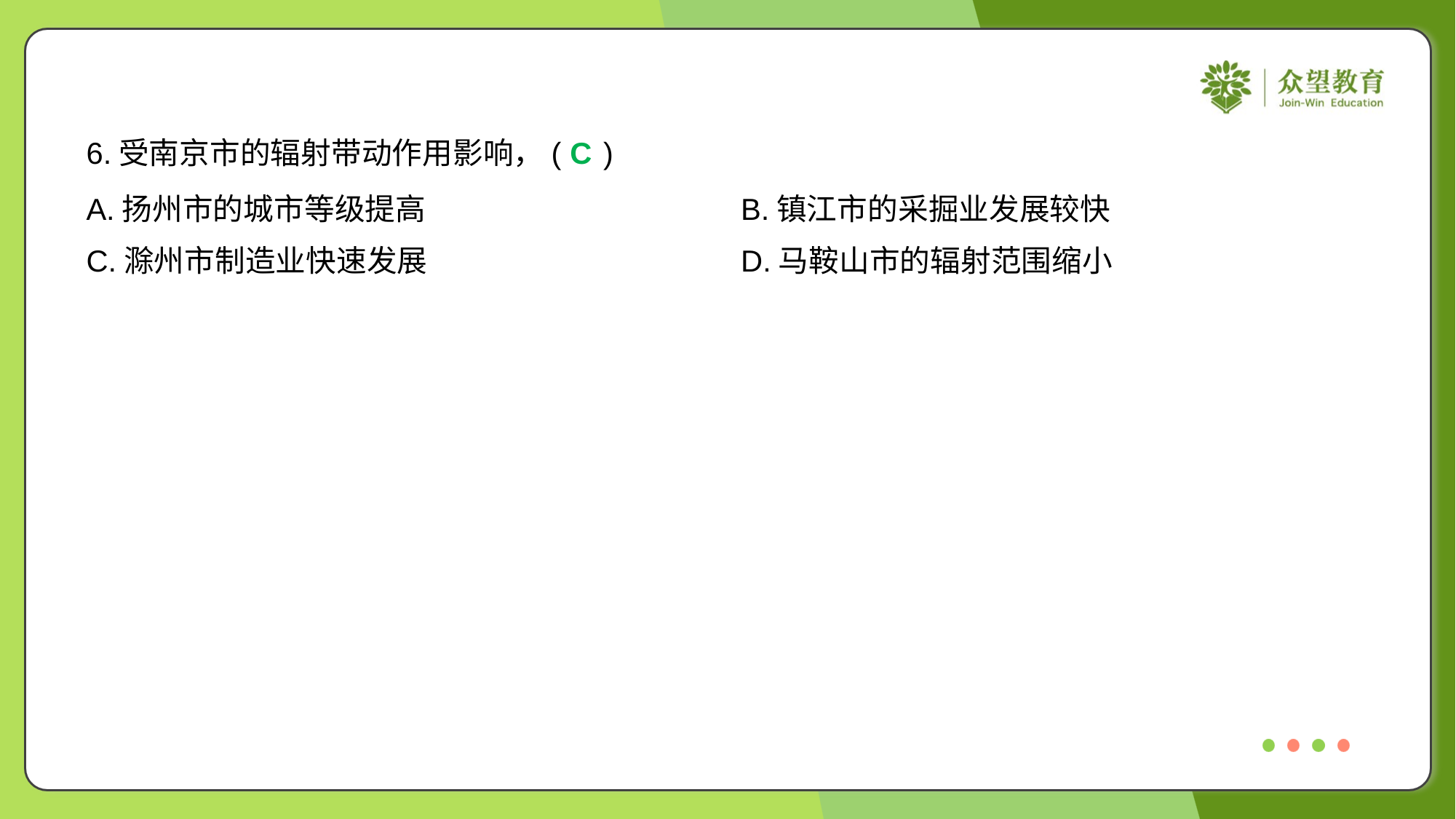

6.受南京市的辐射带动作用影响，(     )
C
A.扬州市的城市等级提高	B.镇江市的采掘业发展较快
C.滁州市制造业快速发展	D.马鞍山市的辐射范围缩小